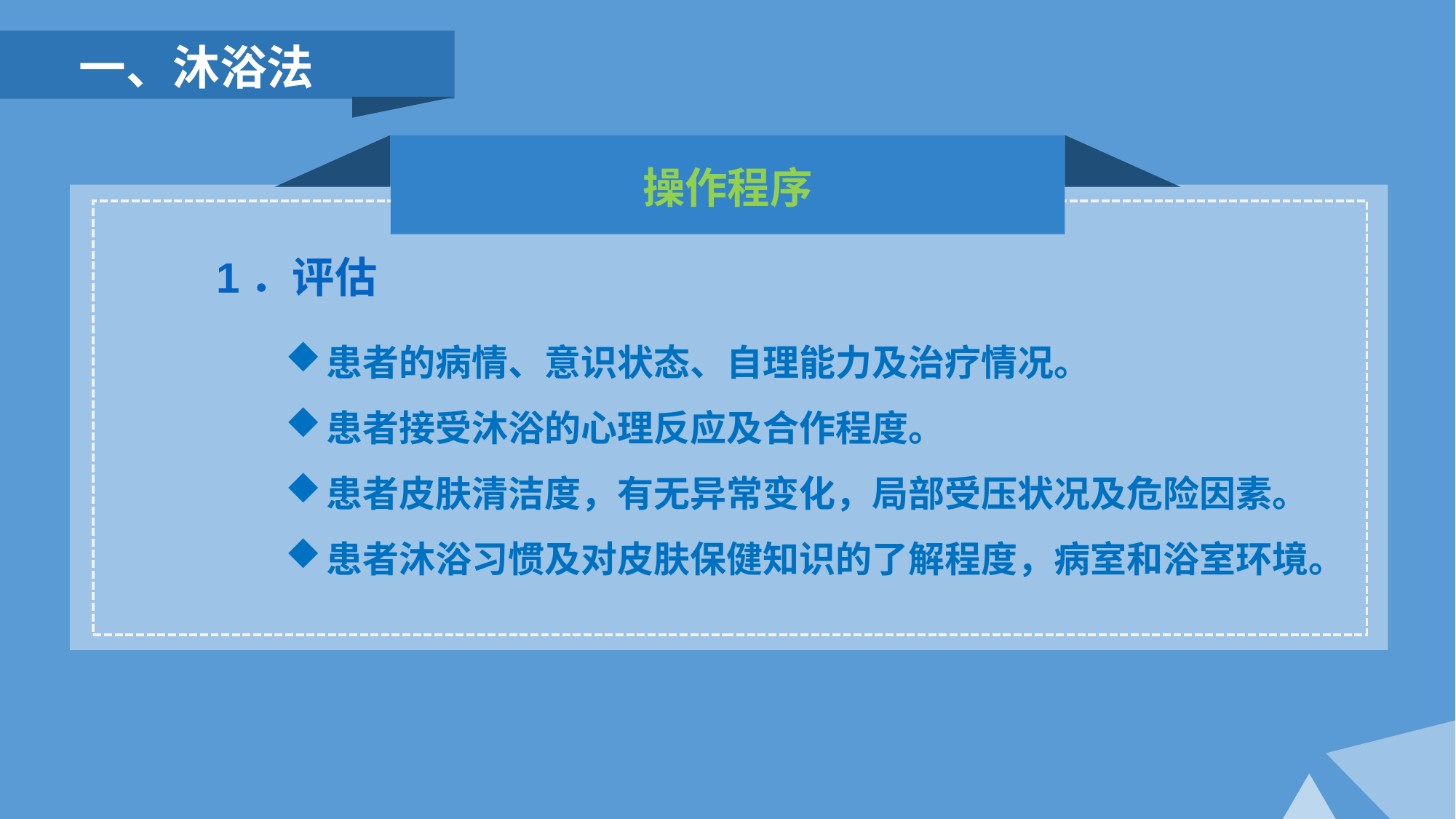

一、沐浴法

操作程序

1．评估

患者的病情、意识状态、自理能力及治疗情况。
患者接受沐浴的心理反应及合作程度。
患者皮肤清洁度，有无异常变化，局部受压状况及危险因素。
患者沐浴习惯及对皮肤保健知识的了解程度，病室和浴室环境。